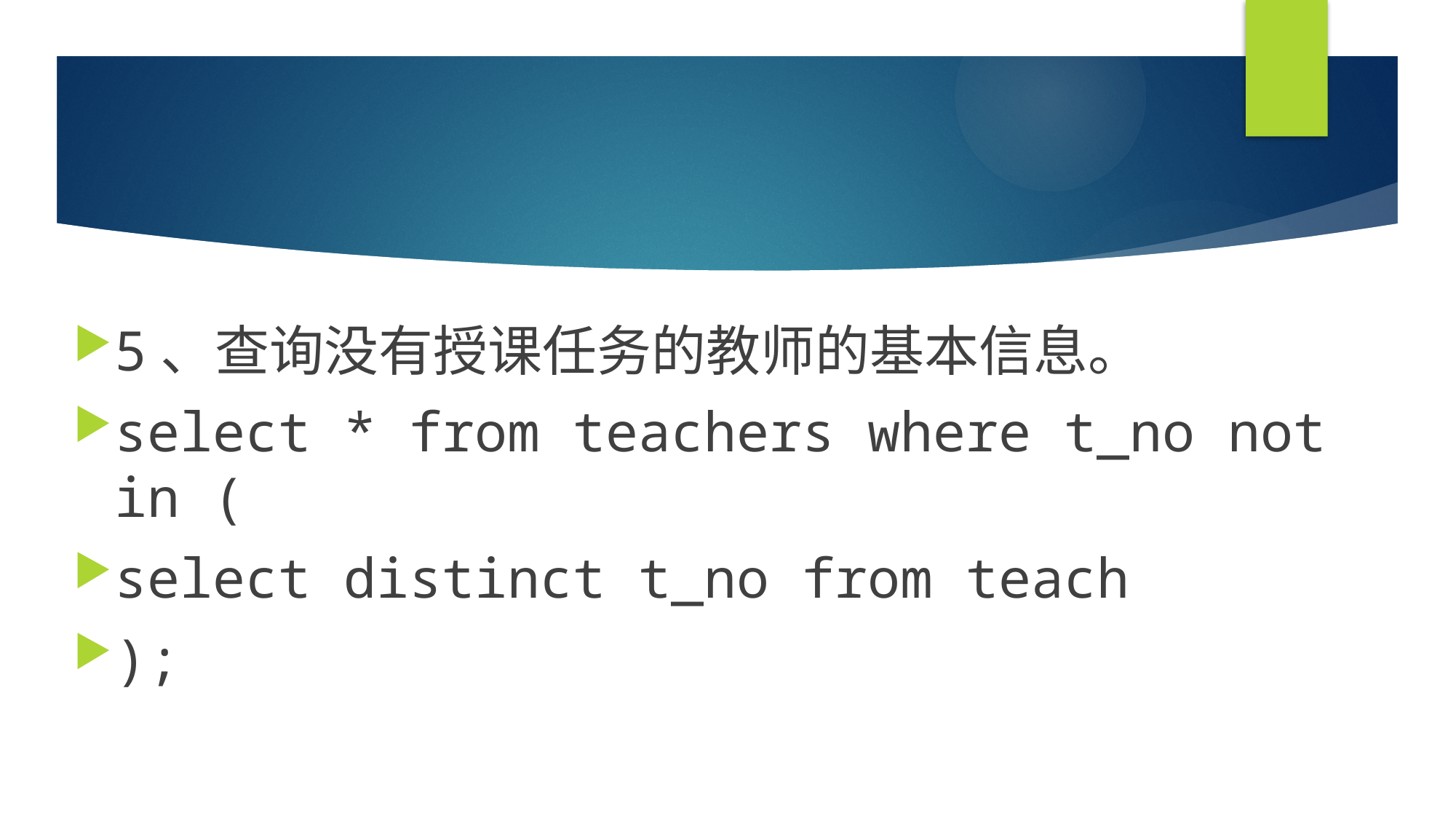

#
5、查询没有授课任务的教师的基本信息。
select * from teachers where t_no not in (
select distinct t_no from teach
);